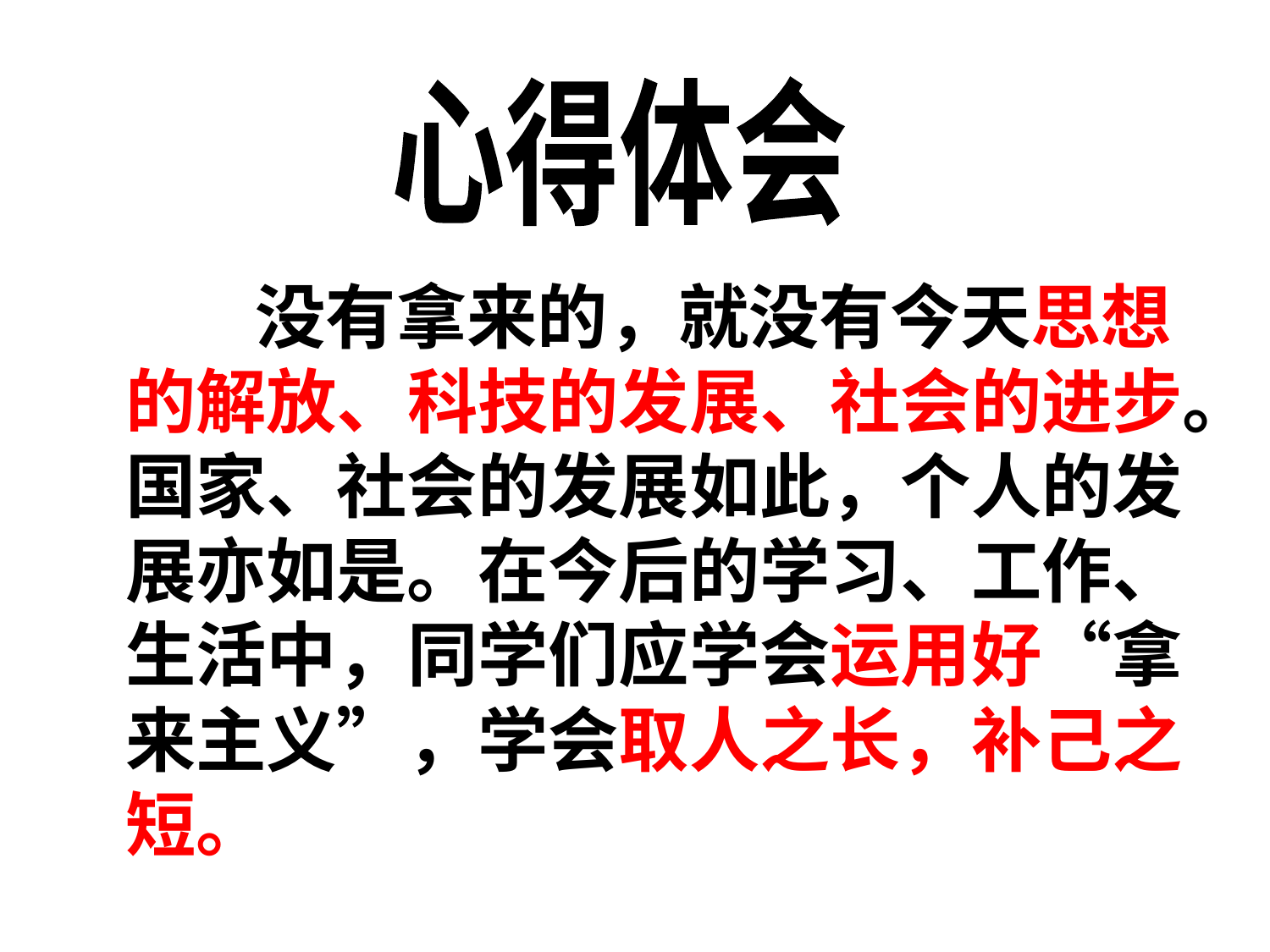

心得体会
          没有拿来的，就没有今天思想的解放、科技的发展、社会的进步。国家、社会的发展如此，个人的发展亦如是。在今后的学习、工作、生活中，同学们应学会运用好“拿来主义”，学会取人之长，补己之短。